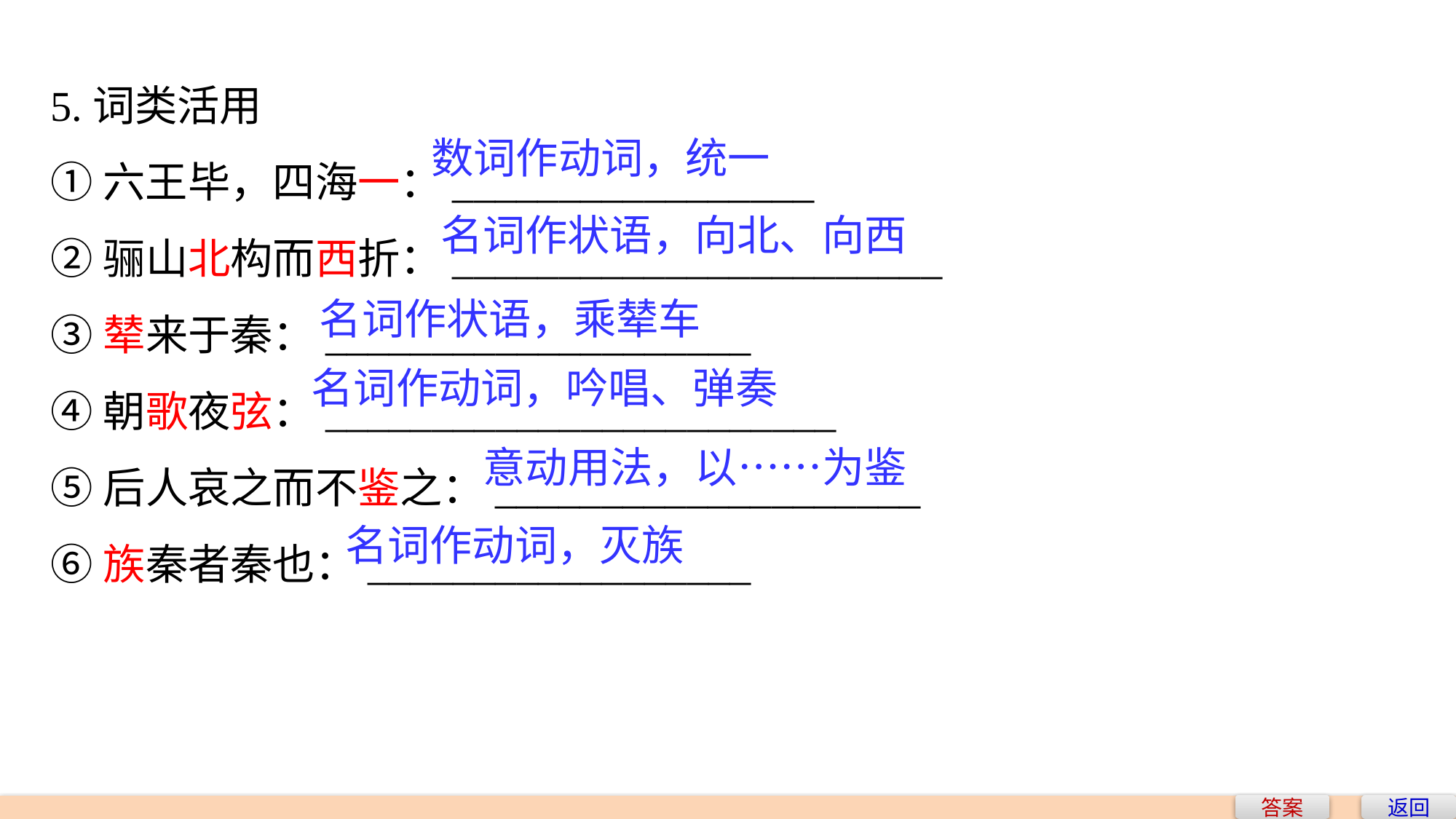

5.词类活用
①六王毕，四海一：_________________
②骊山北构而西折：_______________________
③辇来于秦：____________________
④朝歌夜弦：________________________
⑤后人哀之而不鉴之：____________________
⑥族秦者秦也：__________________
数词作动词，统一
名词作状语，向北、向西
名词作状语，乘辇车
名词作动词，吟唱、弹奏
意动用法，以……为鉴
名词作动词，灭族
答案
返回